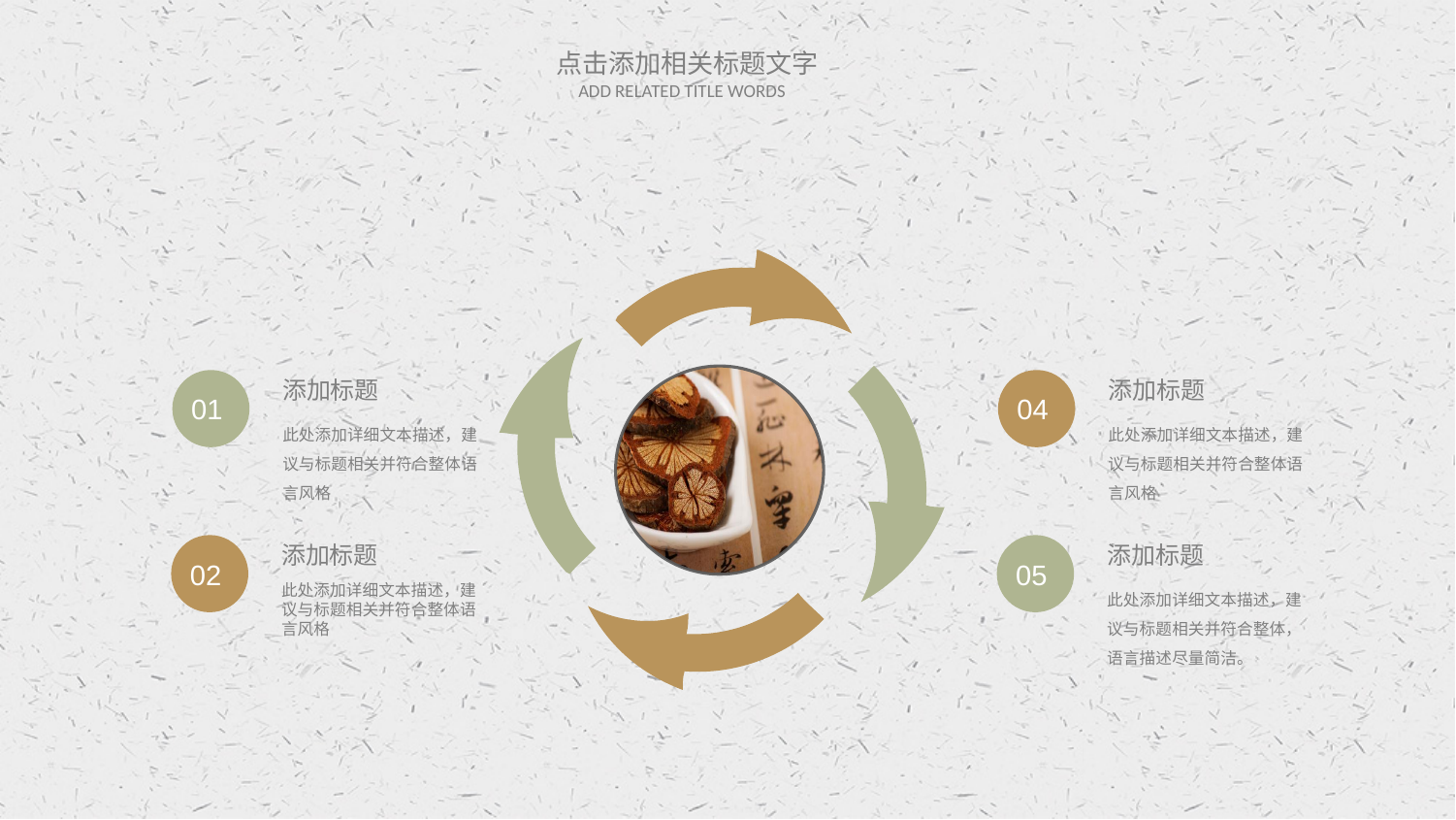

添加标题
添加标题

01
04
此处添加详细文本描述，建议与标题相关并符合整体语言风格
此处添加详细文本描述，建议与标题相关并符合整体语言风格
添加标题
添加标题

02
05
此处添加详细文本描述，建议与标题相关并符合整体语言风格
此处添加详细文本描述，建议与标题相关并符合整体，语言描述尽量简洁。